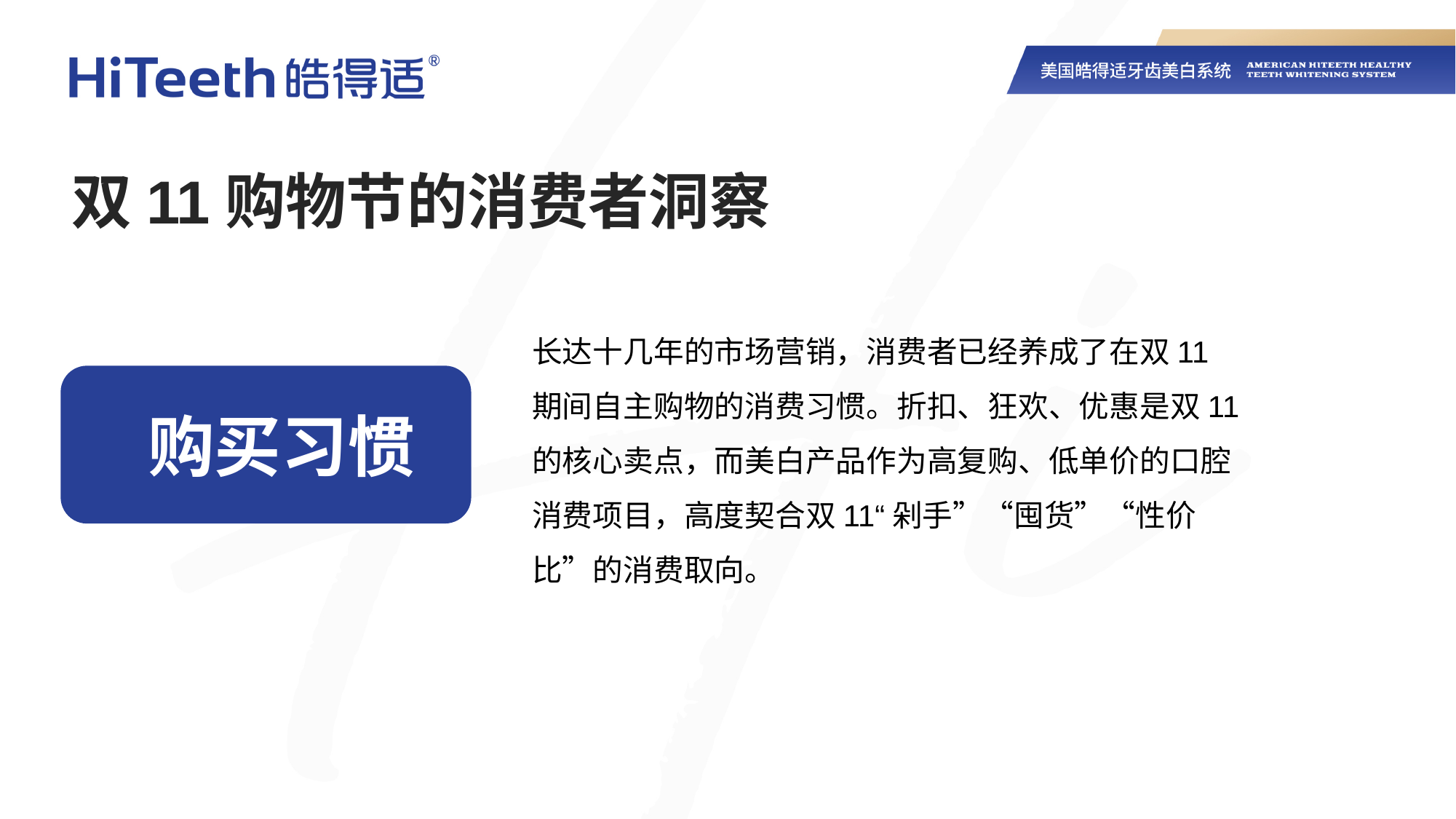

双11购物节的消费者洞察
长达十几年的市场营销，消费者已经养成了在双11期间自主购物的消费习惯。折扣、狂欢、优惠是双11的核心卖点，而美白产品作为高复购、低单价的口腔消费项目，高度契合双11“剁手”“囤货”“性价比”的消费取向。
 购买习惯